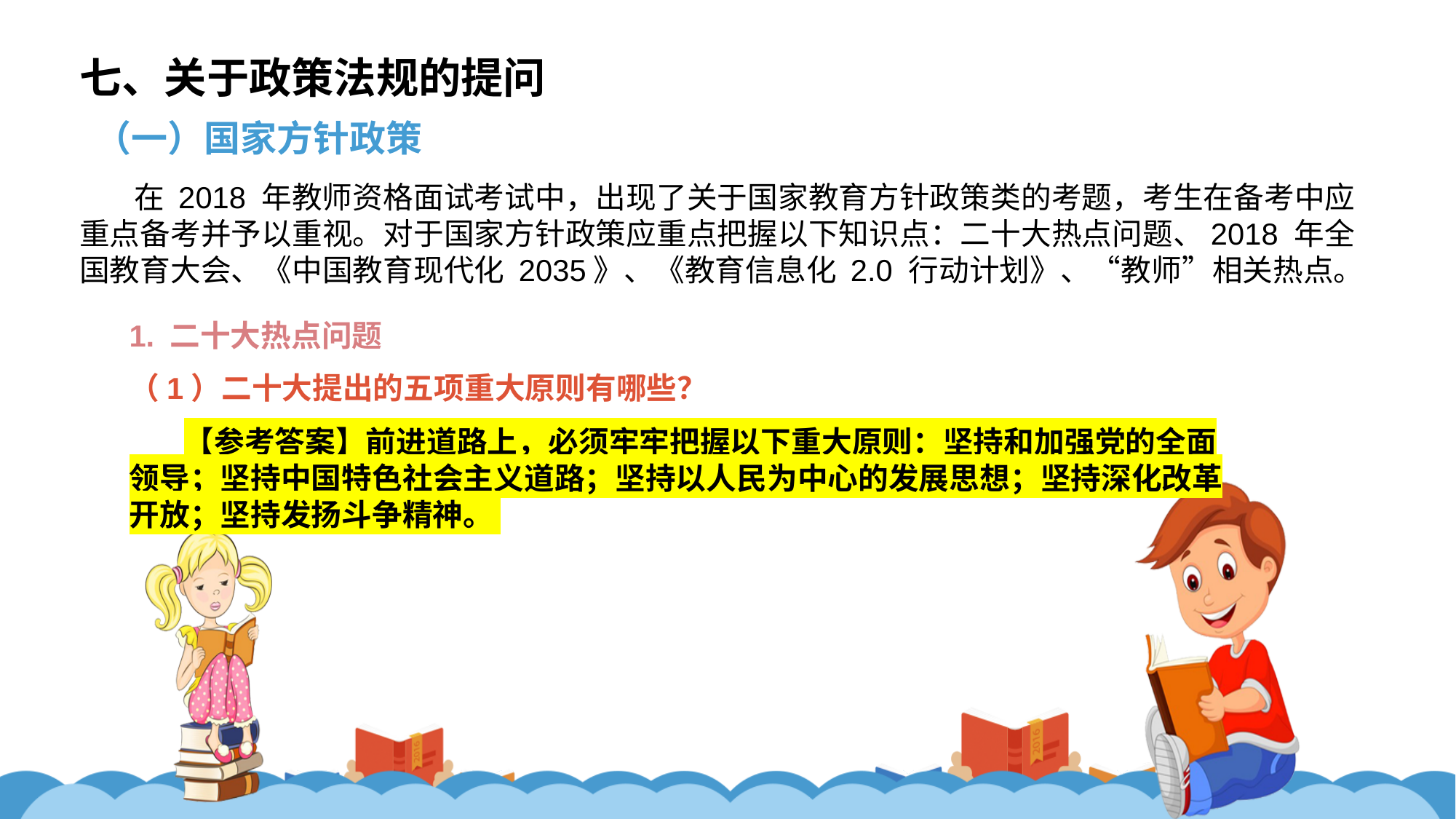

七、关于政策法规的提问
（一）国家方针政策
在 2018 年教师资格面试考试中，出现了关于国家教育方针政策类的考题，考生在备考中应重点备考并予以重视。对于国家方针政策应重点把握以下知识点：二十大热点问题、2018 年全国教育大会、《中国教育现代化 2035》、《教育信息化 2.0 行动计划》、“教师”相关热点。
1. 二十大热点问题
（1）二十大提出的五项重大原则有哪些？
【参考答案】前进道路上，必须牢牢把握以下重大原则：坚持和加强党的全面领导；坚持中国特色社会主义道路；坚持以人民为中心的发展思想；坚持深化改革开放；坚持发扬斗争精神。